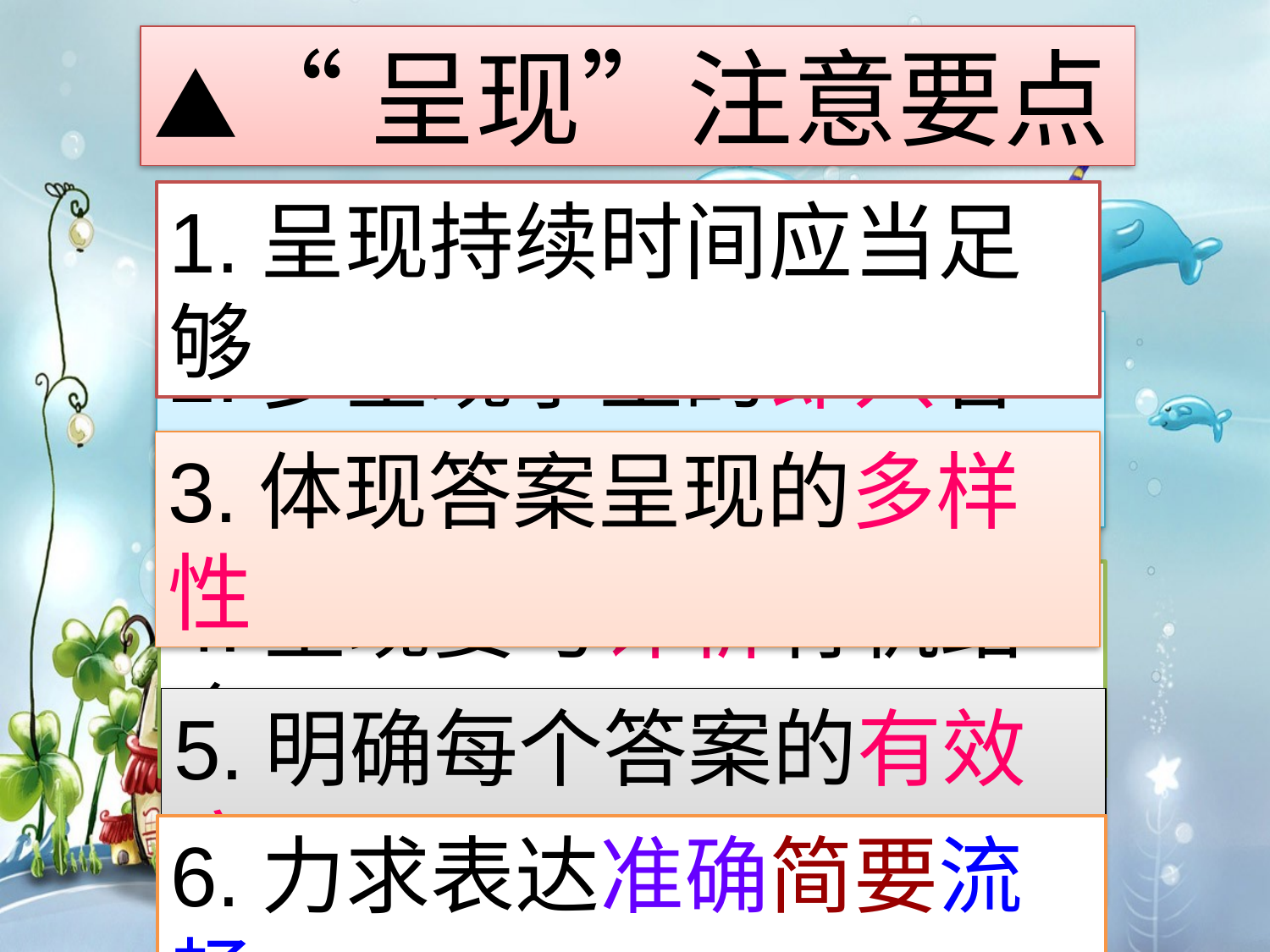

▲“呈现”注意要点
1.呈现持续时间应当足够
2.多呈现学生的即兴答案
3.体现答案呈现的多样性
4.呈现要与评析有机结合
5.明确每个答案的有效度
6.力求表达准确简要流畅